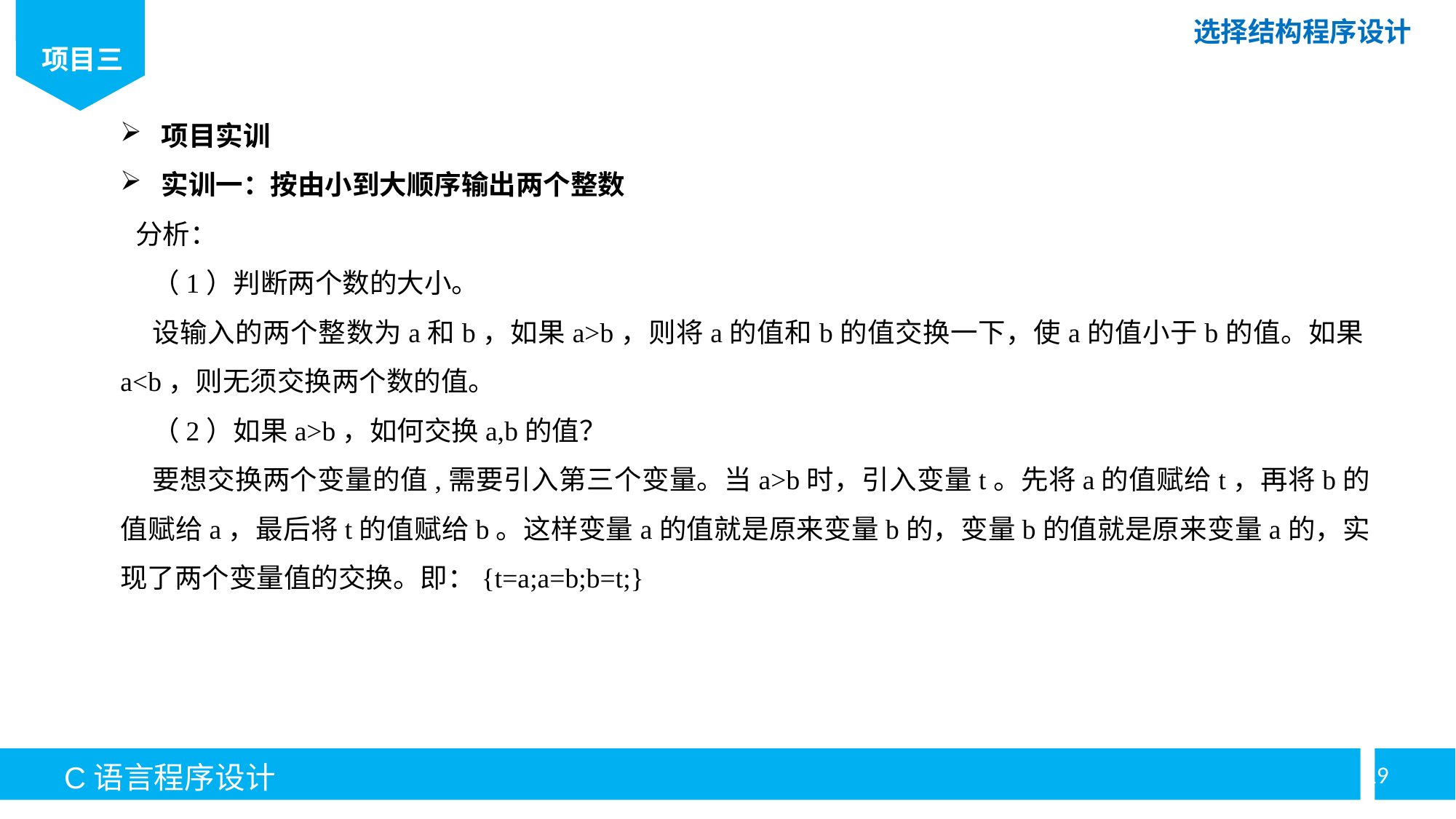

项目实训
实训一：按由小到大顺序输出两个整数
分析：
（1）判断两个数的大小。
设输入的两个整数为a和b，如果a>b，则将a的值和b的值交换一下，使a的值小于b的值。如果a<b，则无须交换两个数的值。
（2）如果a>b，如何交换a,b的值？
要想交换两个变量的值,需要引入第三个变量。当a>b时，引入变量t。先将a的值赋给t，再将b的值赋给a，最后将t的值赋给b。这样变量a的值就是原来变量b的，变量b的值就是原来变量a的，实现了两个变量值的交换。即：{t=a;a=b;b=t;}